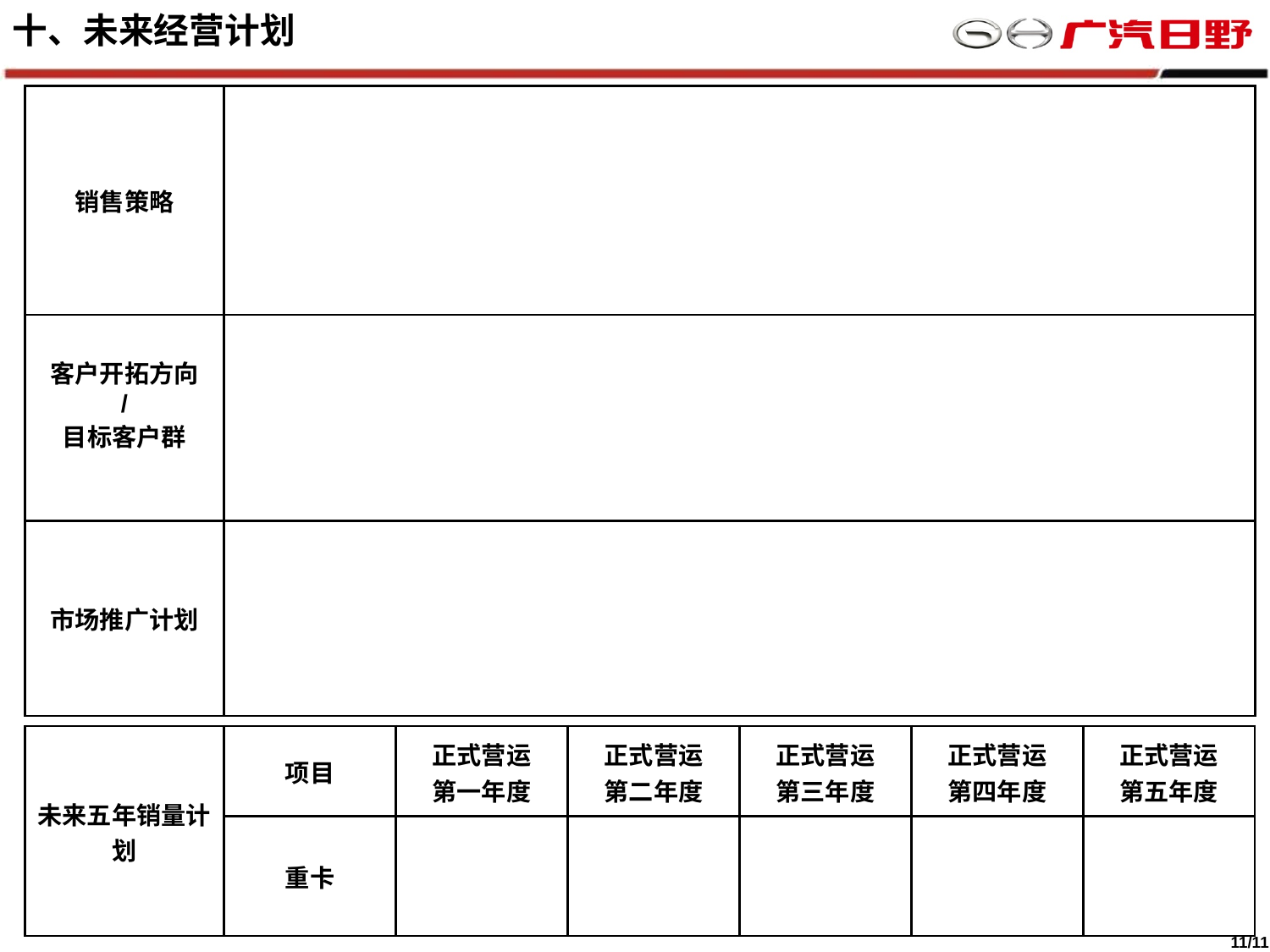

十、未来经营计划
| 销售策略 |  |
| --- | --- |
| 客户开拓方向 / 目标客户群 |  |
| 市场推广计划 |  |
| 未来五年销量计划 | 项目 | 正式营运 第一年度 | 正式营运 第二年度 | 正式营运 第三年度 | 正式营运 第四年度 | 正式营运 第五年度 |
| --- | --- | --- | --- | --- | --- | --- |
|  | 重卡 |  |  |  |  |  |